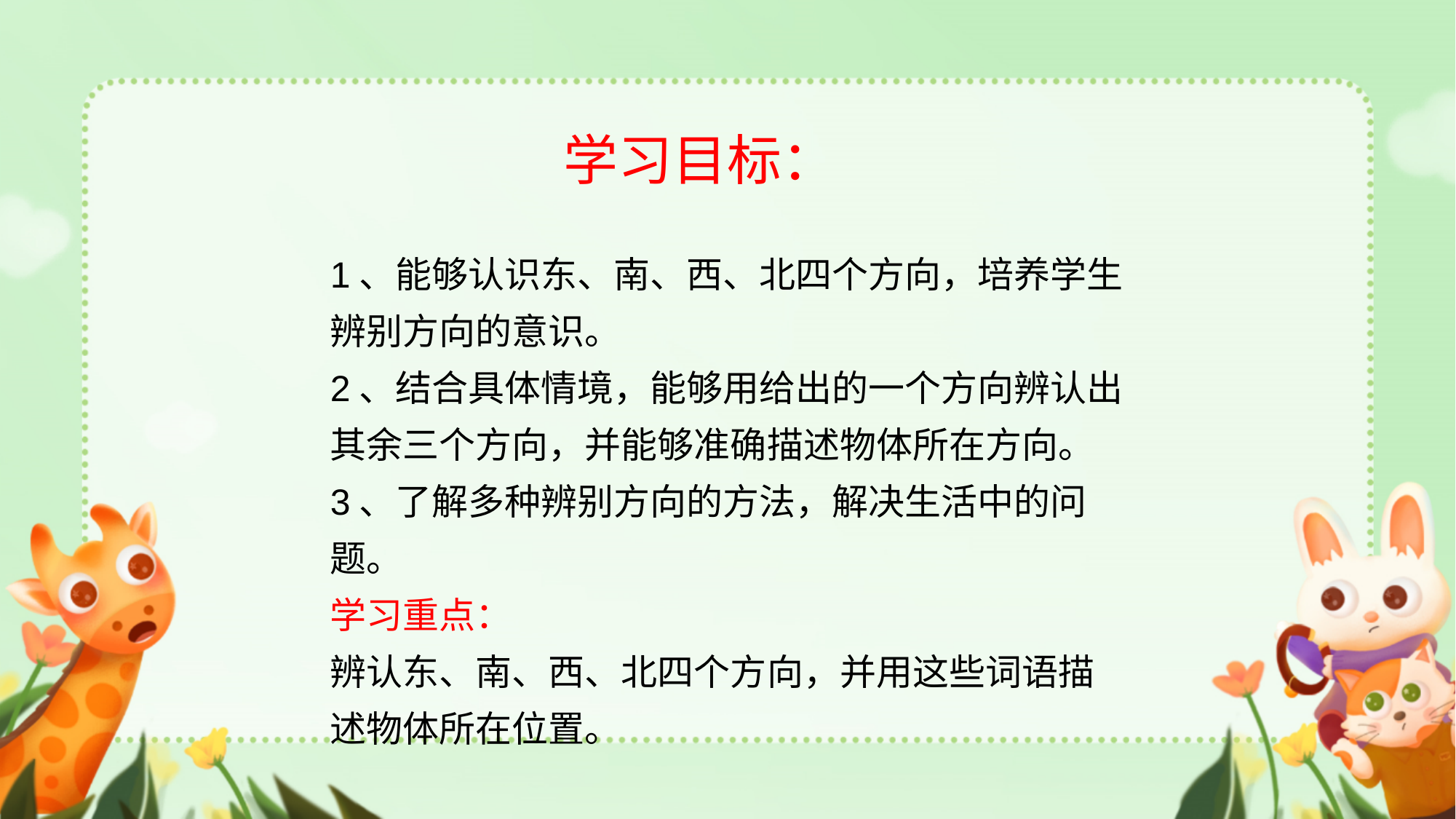

学习目标：
1、能够认识东、南、西、北四个方向，培养学生辨别方向的意识。
2、结合具体情境，能够用给出的一个方向辨认出其余三个方向，并能够准确描述物体所在方向。
3、了解多种辨别方向的方法，解决生活中的问题。
学习重点：
辨认东、南、西、北四个方向，并用这些词语描述物体所在位置。